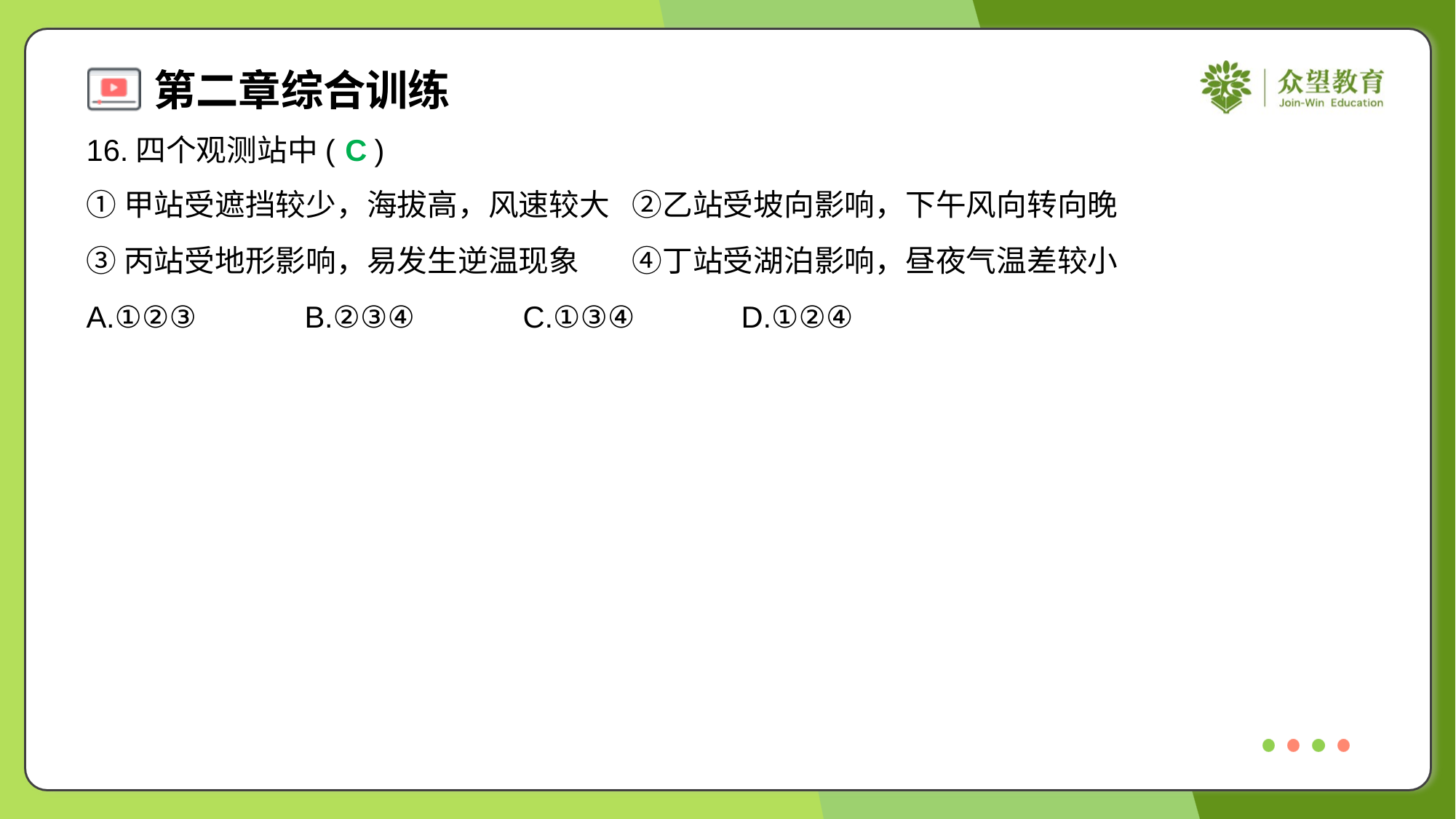

16.四个观测站中(     )
C
①甲站受遮挡较少，海拔高，风速较大	②乙站受坡向影响，下午风向转向晚
③丙站受地形影响，易发生逆温现象	④丁站受湖泊影响，昼夜气温差较小
A.①②③	B.②③④	C.①③④	D.①②④